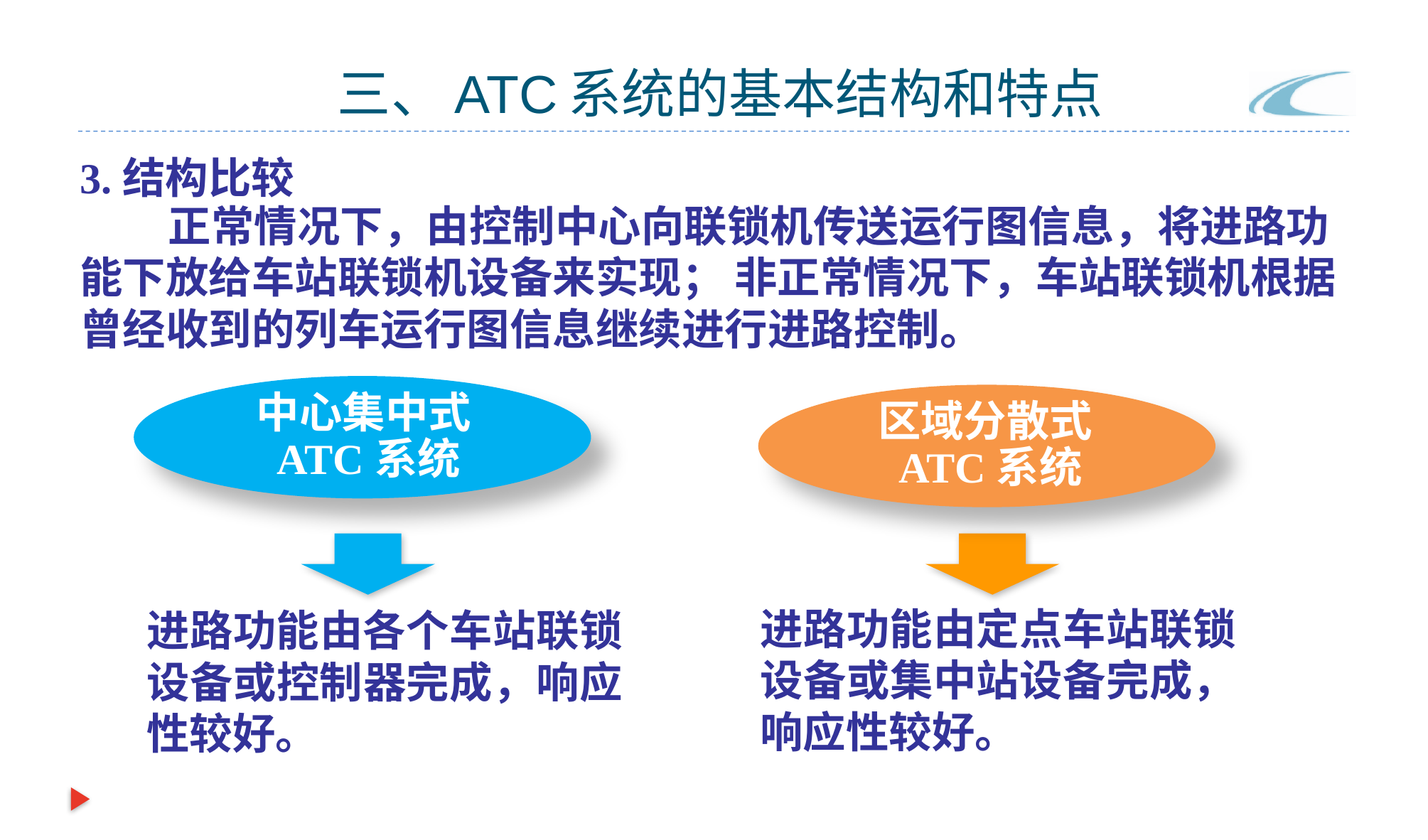

# 三、ATC系统的基本结构和特点
3.结构比较
        正常情况下，由控制中心向联锁机传送运行图信息，将进路功能下放给车站联锁机设备来实现； 非正常情况下，车站联锁机根据曾经收到的列车运行图信息继续进行进路控制。

中心集中式ATC系统

区域分散式ATC系统

进路功能由定点车站联锁设备或集中站设备完成，响应性较好。
进路功能由各个车站联锁设备或控制器完成，响应性较好。